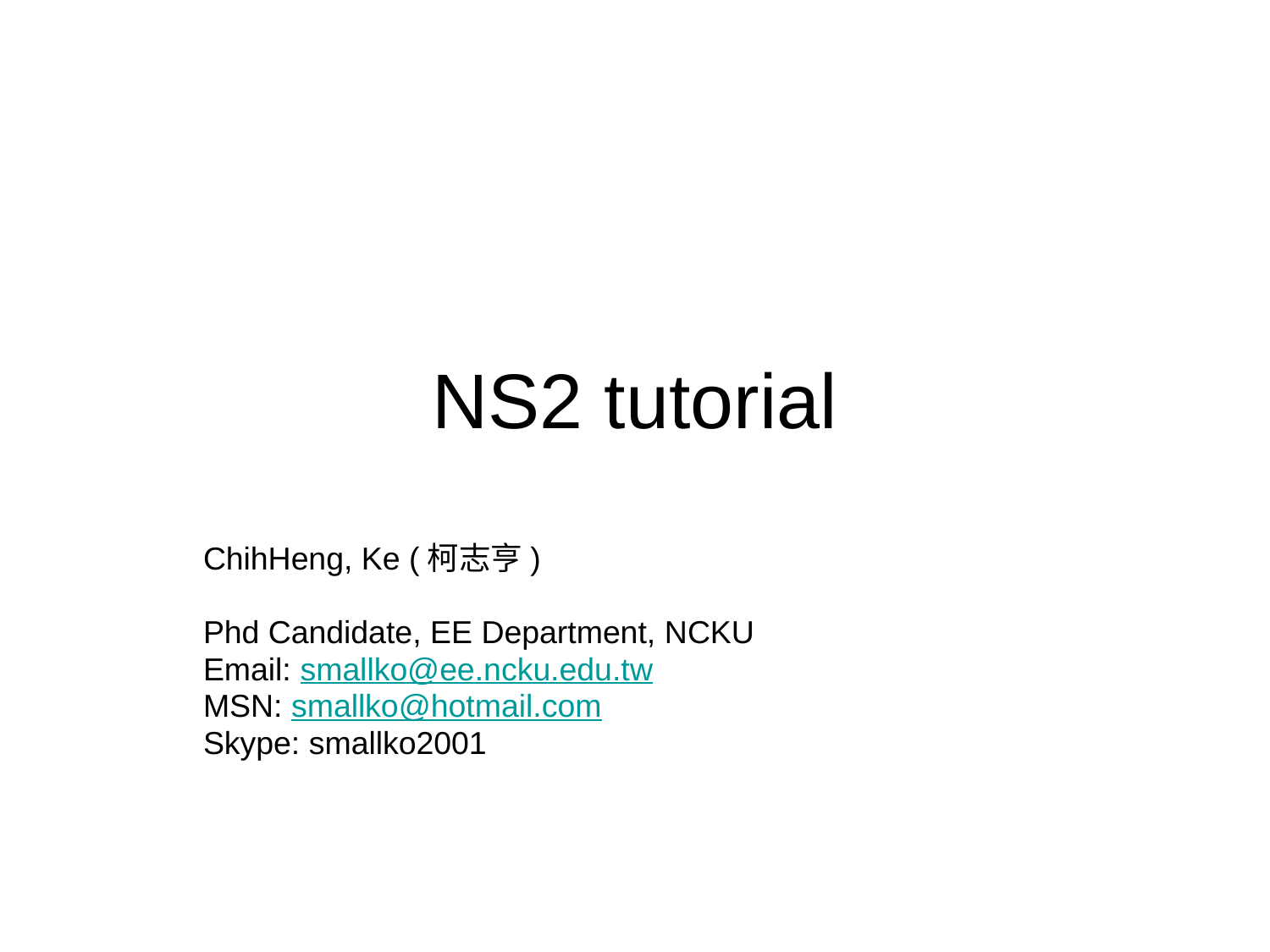

# NS2 tutorial
ChihHeng, Ke (柯志亨)

Phd Candidate, EE Department, NCKU
Email: smallko@ee.ncku.edu.tw
MSN: smallko@hotmail.com
Skype: smallko2001